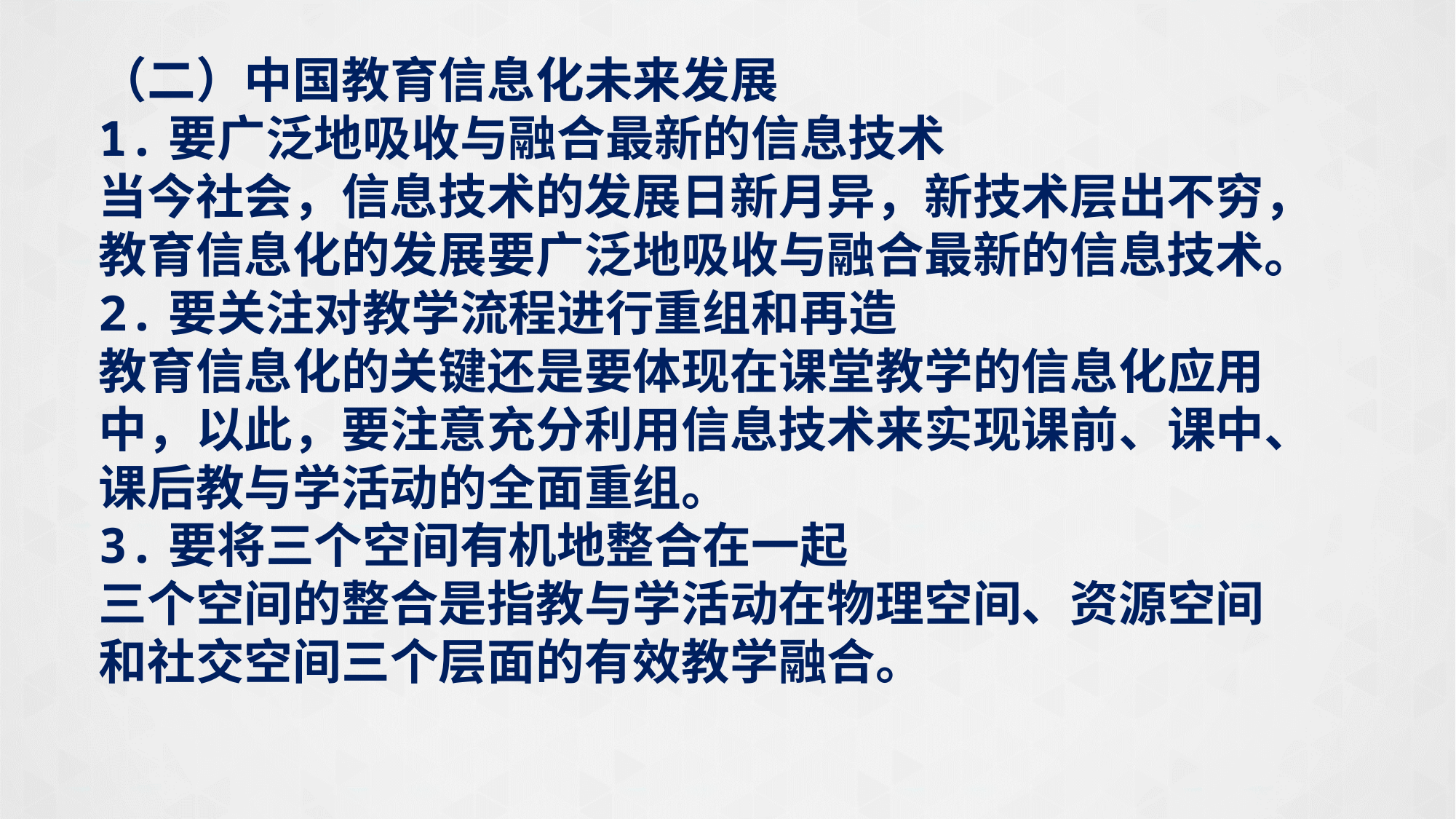

（二）中国教育信息化未来发展
1.要广泛地吸收与融合最新的信息技术
当今社会，信息技术的发展日新月异，新技术层出不穷，教育信息化的发展要广泛地吸收与融合最新的信息技术。
2.要关注对教学流程进行重组和再造
教育信息化的关键还是要体现在课堂教学的信息化应用中，以此，要注意充分利用信息技术来实现课前、课中、课后教与学活动的全面重组。
3.要将三个空间有机地整合在一起
三个空间的整合是指教与学活动在物理空间、资源空间和社交空间三个层面的有效教学融合。